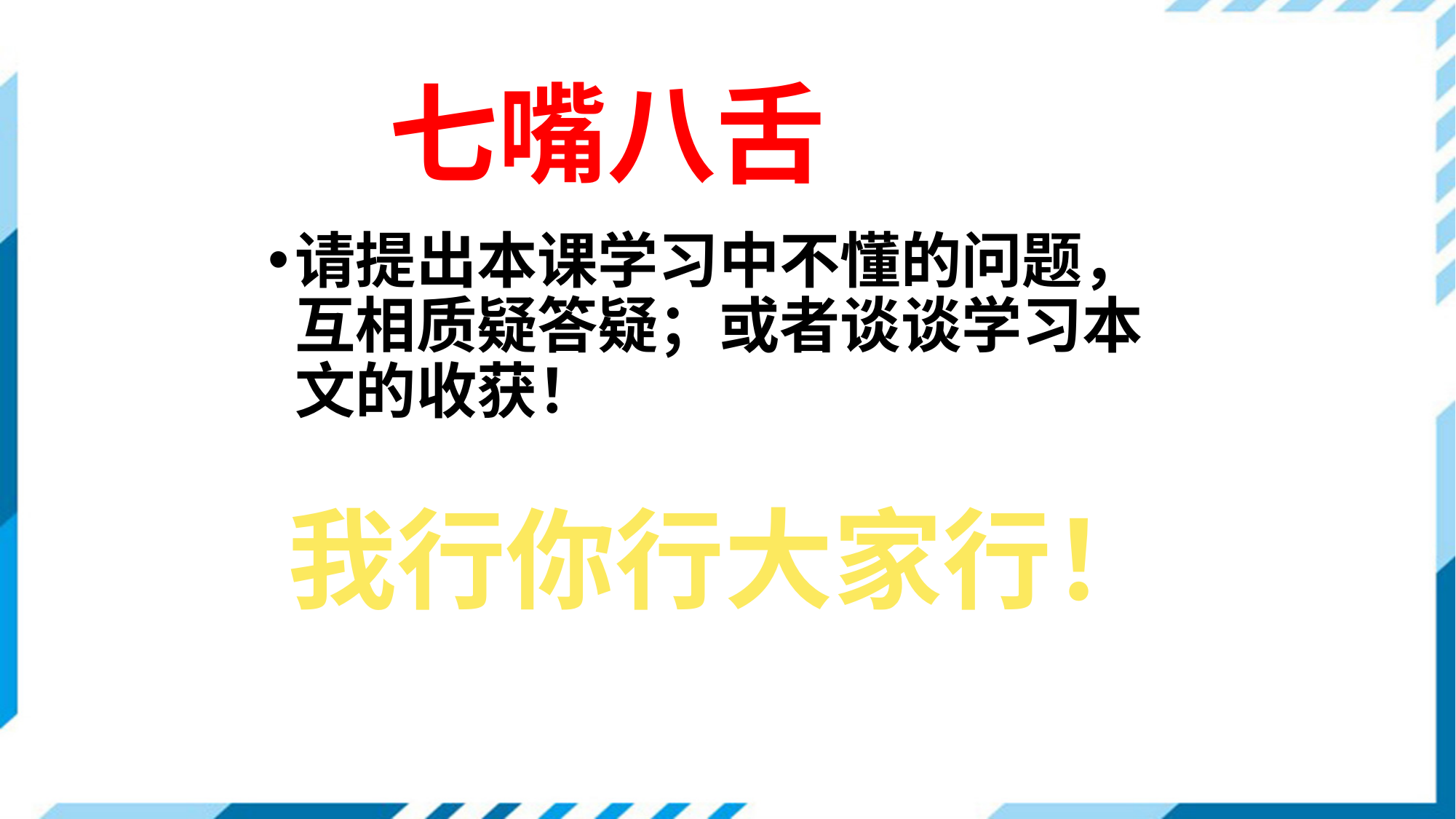

#
七嘴八舌
请提出本课学习中不懂的问题，互相质疑答疑；或者谈谈学习本文的收获！
我行你行大家行！